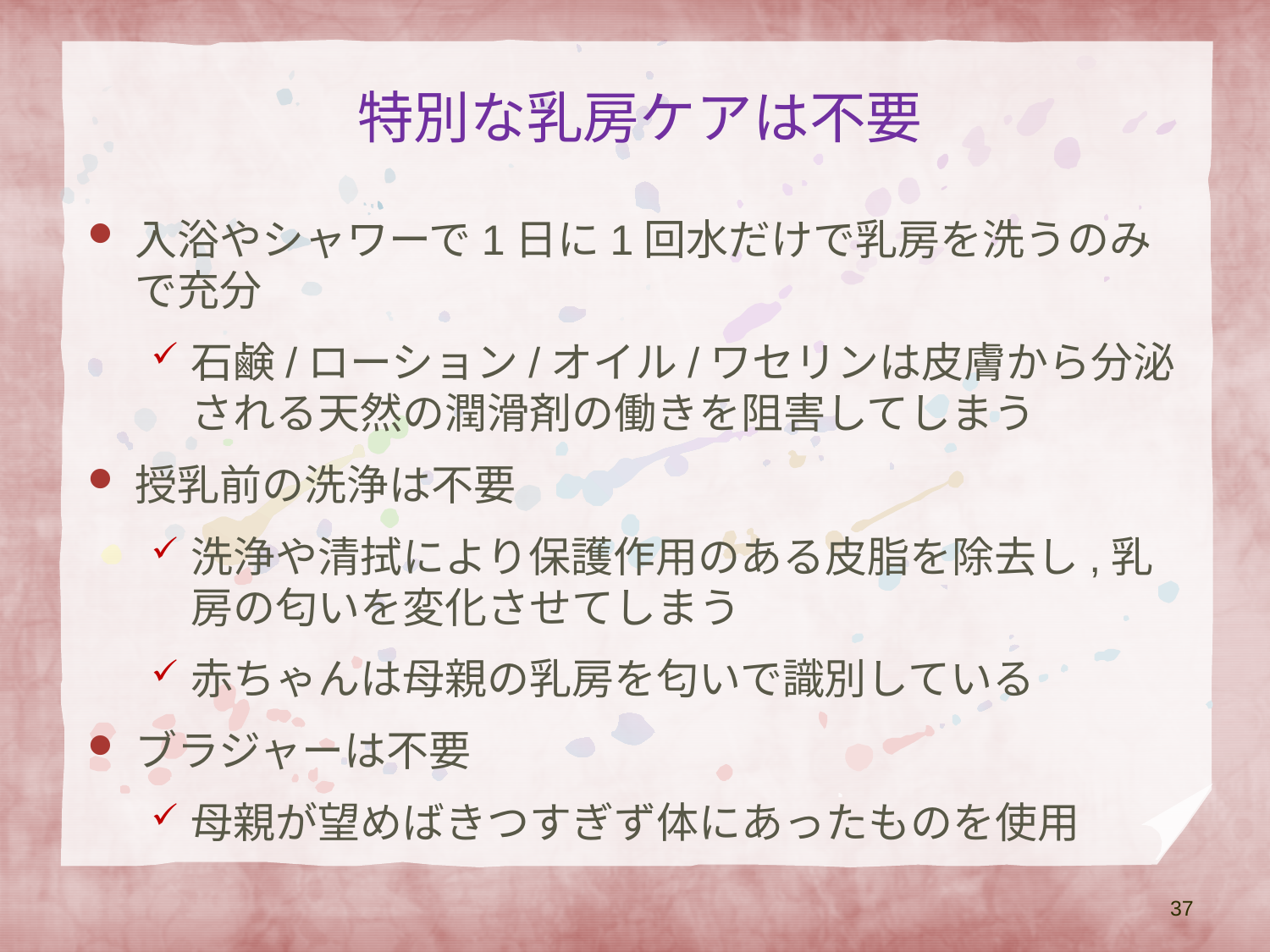

# 特別な乳房ケアは不要
入浴やシャワーで1日に1回水だけで乳房を洗うのみで充分
石鹸/ローション/オイル/ワセリンは皮膚から分泌される天然の潤滑剤の働きを阻害してしまう
授乳前の洗浄は不要
洗浄や清拭により保護作用のある皮脂を除去し,乳房の匂いを変化させてしまう
赤ちゃんは母親の乳房を匂いで識別している
ブラジャーは不要
母親が望めばきつすぎず体にあったものを使用
37